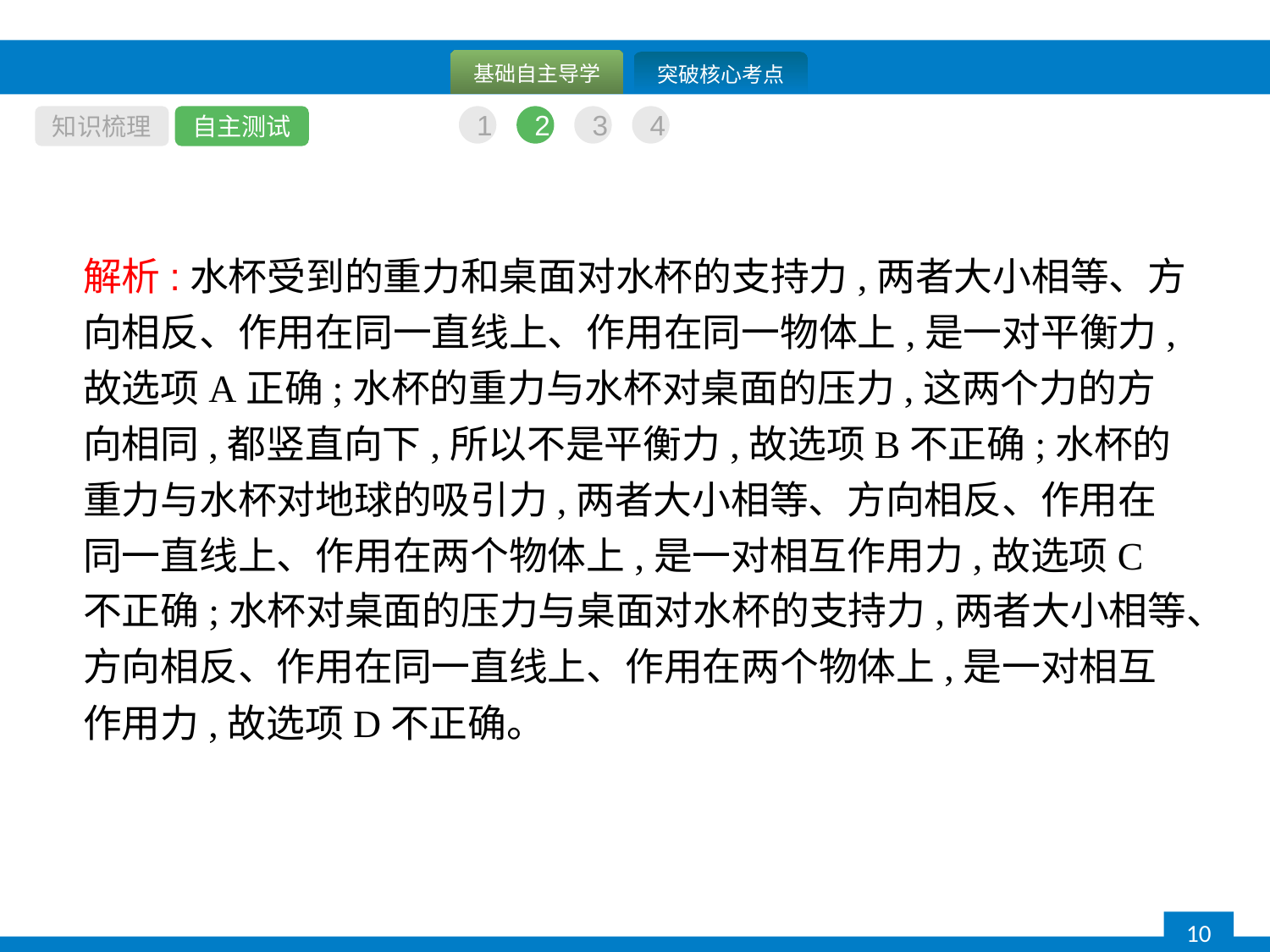

知识梳理
自主测试
1
2
3
4
解析:水杯受到的重力和桌面对水杯的支持力,两者大小相等、方向相反、作用在同一直线上、作用在同一物体上,是一对平衡力,故选项A正确;水杯的重力与水杯对桌面的压力,这两个力的方向相同,都竖直向下,所以不是平衡力,故选项B不正确;水杯的重力与水杯对地球的吸引力,两者大小相等、方向相反、作用在同一直线上、作用在两个物体上,是一对相互作用力,故选项C不正确;水杯对桌面的压力与桌面对水杯的支持力,两者大小相等、方向相反、作用在同一直线上、作用在两个物体上,是一对相互作用力,故选项D不正确。